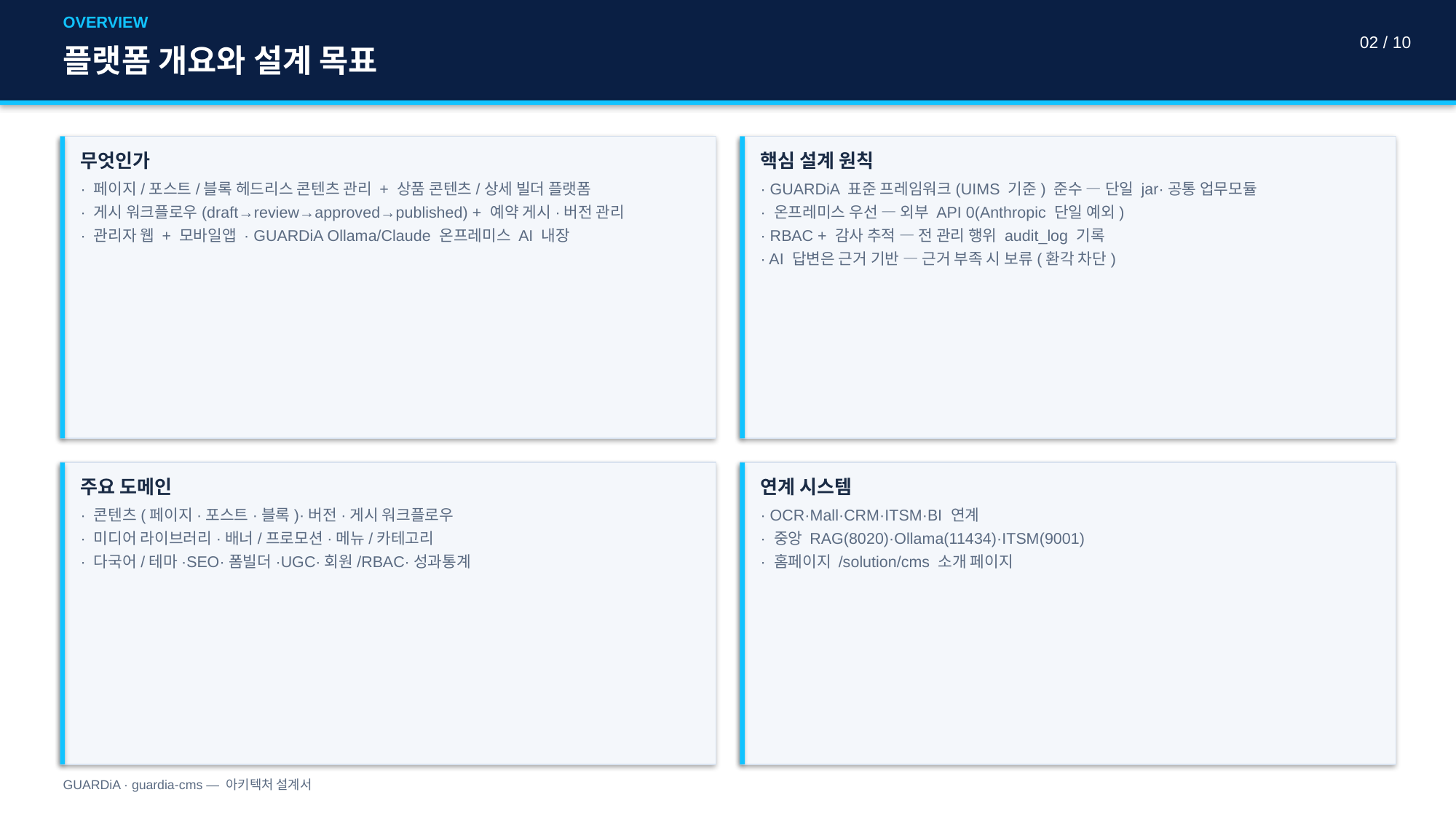

OVERVIEW
02 / 10
플랫폼 개요와 설계 목표

무엇인가
· 페이지/포스트/블록 헤드리스 콘텐츠 관리 + 상품 콘텐츠/상세 빌더 플랫폼
· 게시 워크플로우(draft→review→approved→published) + 예약 게시·버전 관리
· 관리자 웹 + 모바일앱 · GUARDiA Ollama/Claude 온프레미스 AI 내장
핵심 설계 원칙
· GUARDiA 표준 프레임워크(UIMS 기준) 준수 — 단일 jar·공통 업무모듈
· 온프레미스 우선 — 외부 API 0(Anthropic 단일 예외)
· RBAC + 감사 추적 — 전 관리 행위 audit_log 기록
· AI 답변은 근거 기반 — 근거 부족 시 보류(환각 차단)

주요 도메인
· 콘텐츠(페이지·포스트·블록)·버전·게시 워크플로우
· 미디어 라이브러리·배너/프로모션·메뉴/카테고리
· 다국어/테마·SEO·폼빌더·UGC·회원/RBAC·성과통계
연계 시스템
· OCR·Mall·CRM·ITSM·BI 연계
· 중앙 RAG(8020)·Ollama(11434)·ITSM(9001)
· 홈페이지 /solution/cms 소개 페이지
GUARDiA · guardia-cms — 아키텍처 설계서